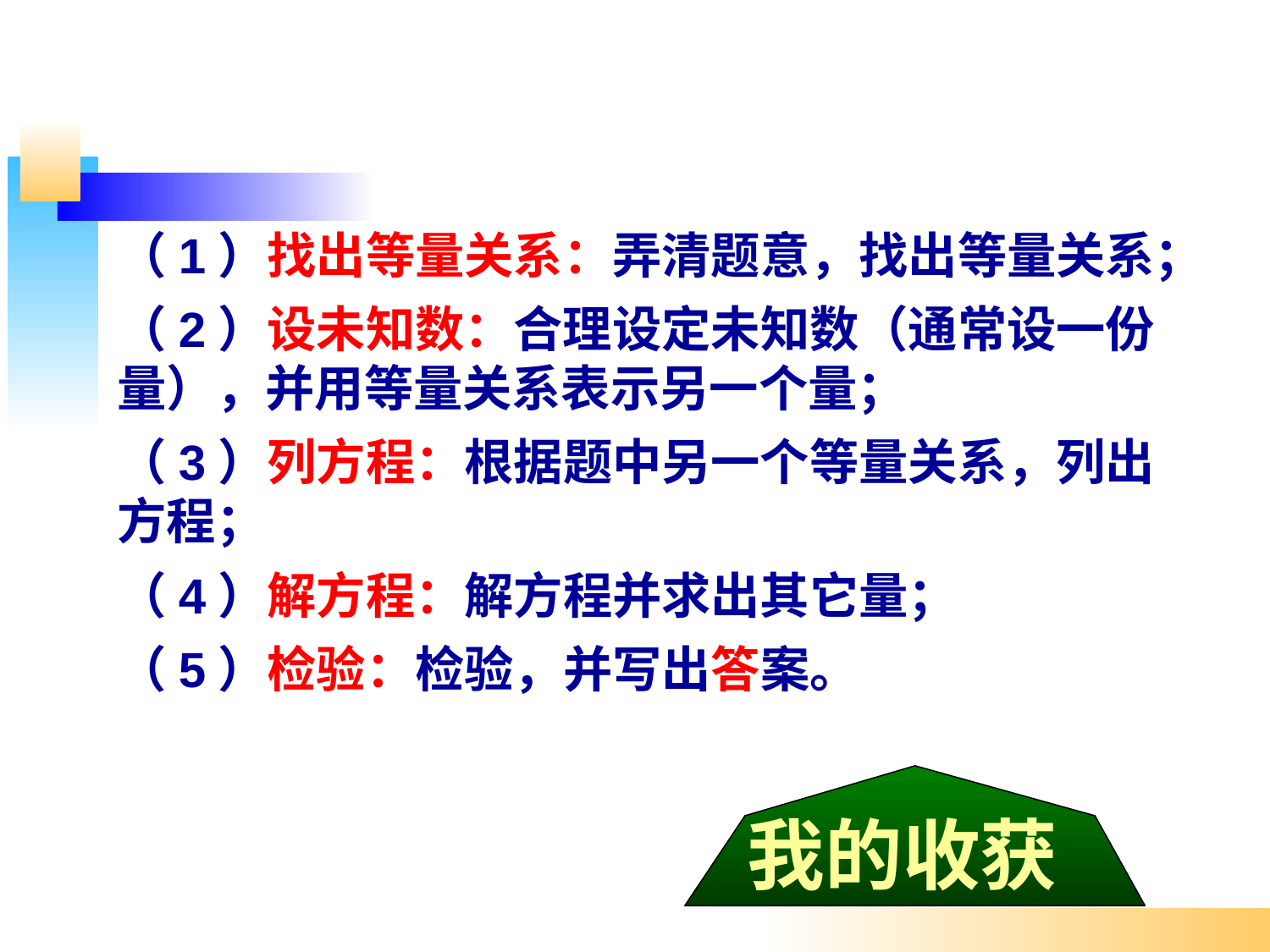

（1）找出等量关系：弄清题意，找出等量关系；
（2）设未知数：合理设定未知数（通常设一份量），并用等量关系表示另一个量；
（3）列方程：根据题中另一个等量关系，列出方程；
（4）解方程：解方程并求出其它量；
（5）检验：检验，并写出答案。

我的收获